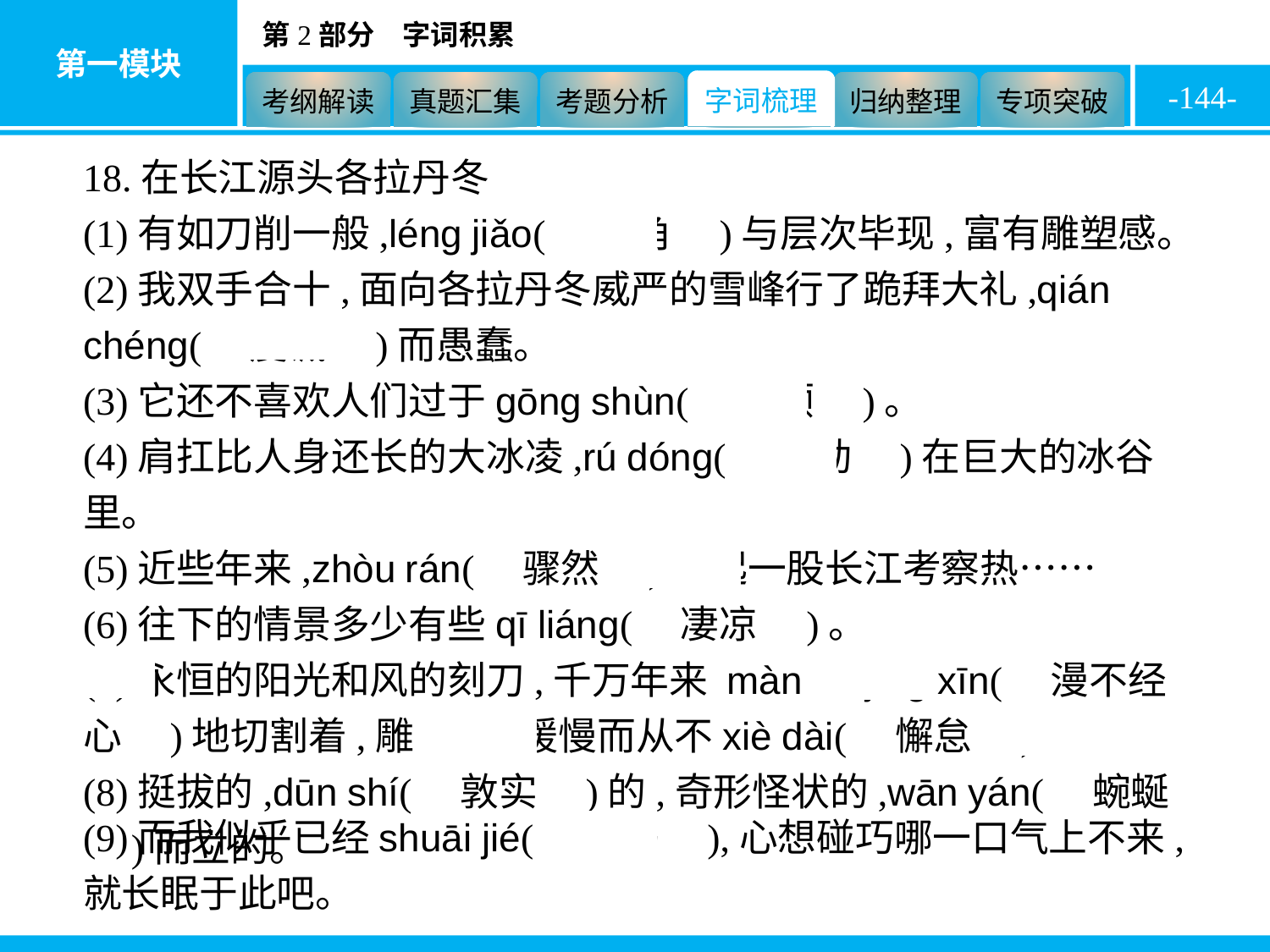

-144-
18.在长江源头各拉丹冬
(1)有如刀削一般,léng jiǎo(　棱角　)与层次毕现,富有雕塑感。
(2)我双手合十,面向各拉丹冬威严的雪峰行了跪拜大礼,qián chéng(　虔诚　)而愚蠢。
(3)它还不喜欢人们过于gōng shùn(　恭顺　)。
(4)肩扛比人身还长的大冰凌,rú dóng(　蠕动　)在巨大的冰谷里。
(5)近些年来,zhòu rán(　骤然　)掀起一股长江考察热……
(6)往下的情景多少有些qī liáng(　凄凉　)。
(7)永恒的阳光和风的刻刀,千万年来 màn bù jīng xīn(　漫不经心　)地切割着,雕凿着,缓慢而从不xiè dài(　懈怠　)。
(8)挺拔的,dūn shí(　敦实　)的,奇形怪状的,wān yán(　蜿蜒　)而立的。

(9)而我似乎已经shuāi jié(　衰竭　),心想碰巧哪一口气上不来,就长眠于此吧。